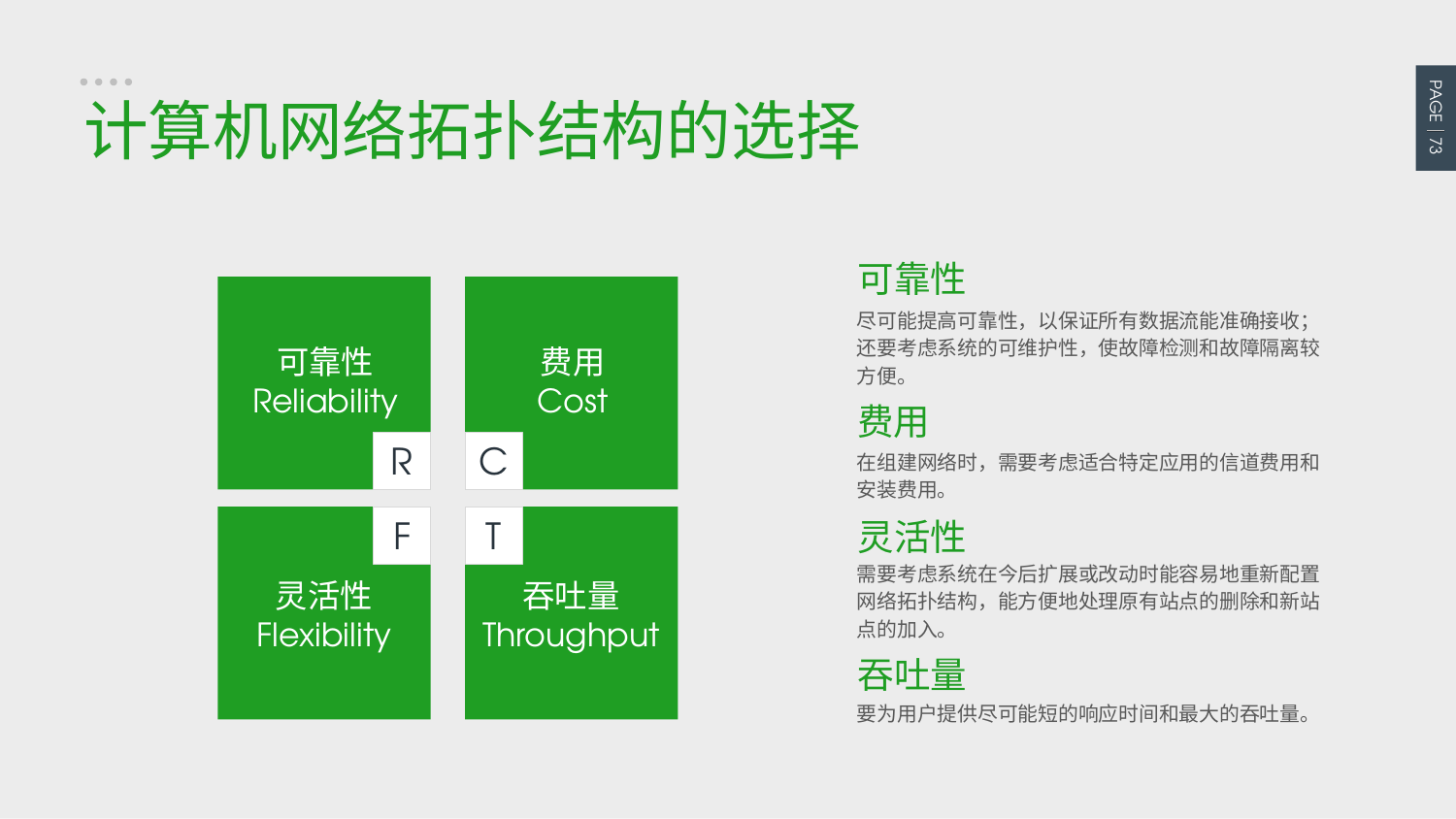

PAGE   73
计算机网络拓扑结构的选择
可靠性
尽可能提高可靠性，以保证所有数据流能准确接收；还要考虑系统的可维护性，使故障检测和故障隔离较方便。

R
可靠性
Reliability

C
费用
Cost
费用
在组建网络时，需要考虑适合特定应用的信道费用和安装费用。

F
灵活性
Flexibility

T
吞吐量
Throughput
灵活性
需要考虑系统在今后扩展或改动时能容易地重新配置网络拓扑结构，能方便地处理原有站点的删除和新站点的加入。
吞吐量
要为用户提供尽可能短的响应时间和最大的吞吐量。